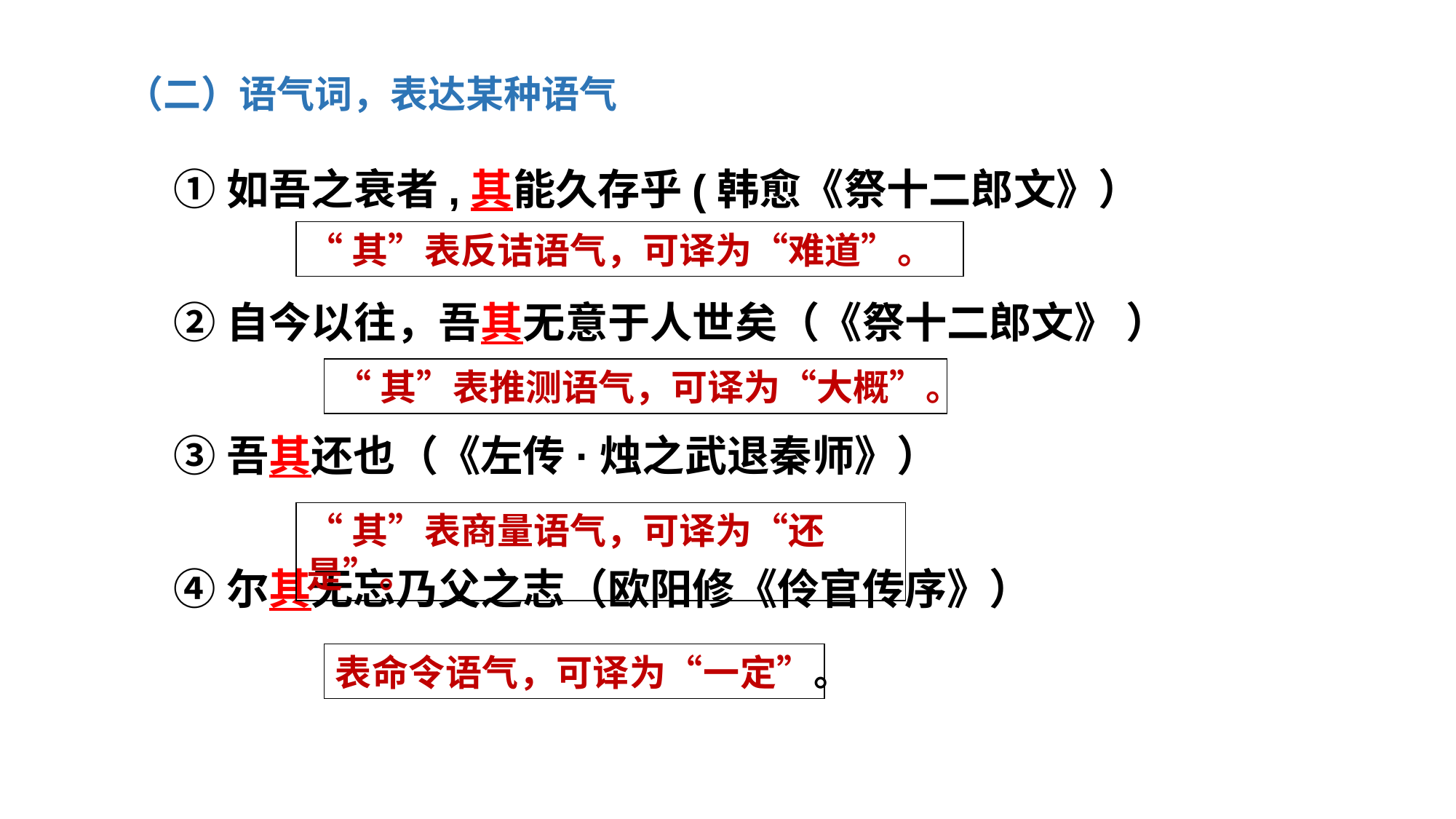

（二）语气词，表达某种语气
①如吾之衰者,其能久存乎(韩愈《祭十二郎文》）
②自今以往，吾其无意于人世矣（《祭十二郎文》 ）
③吾其还也（《左传·烛之武退秦师》）
④尔其无忘乃父之志（欧阳修《伶官传序》）
“其”表反诘语气，可译为“难道”。
“其”表推测语气，可译为“大概”。
“其”表商量语气，可译为“还是”。
表命令语气，可译为“一定”。